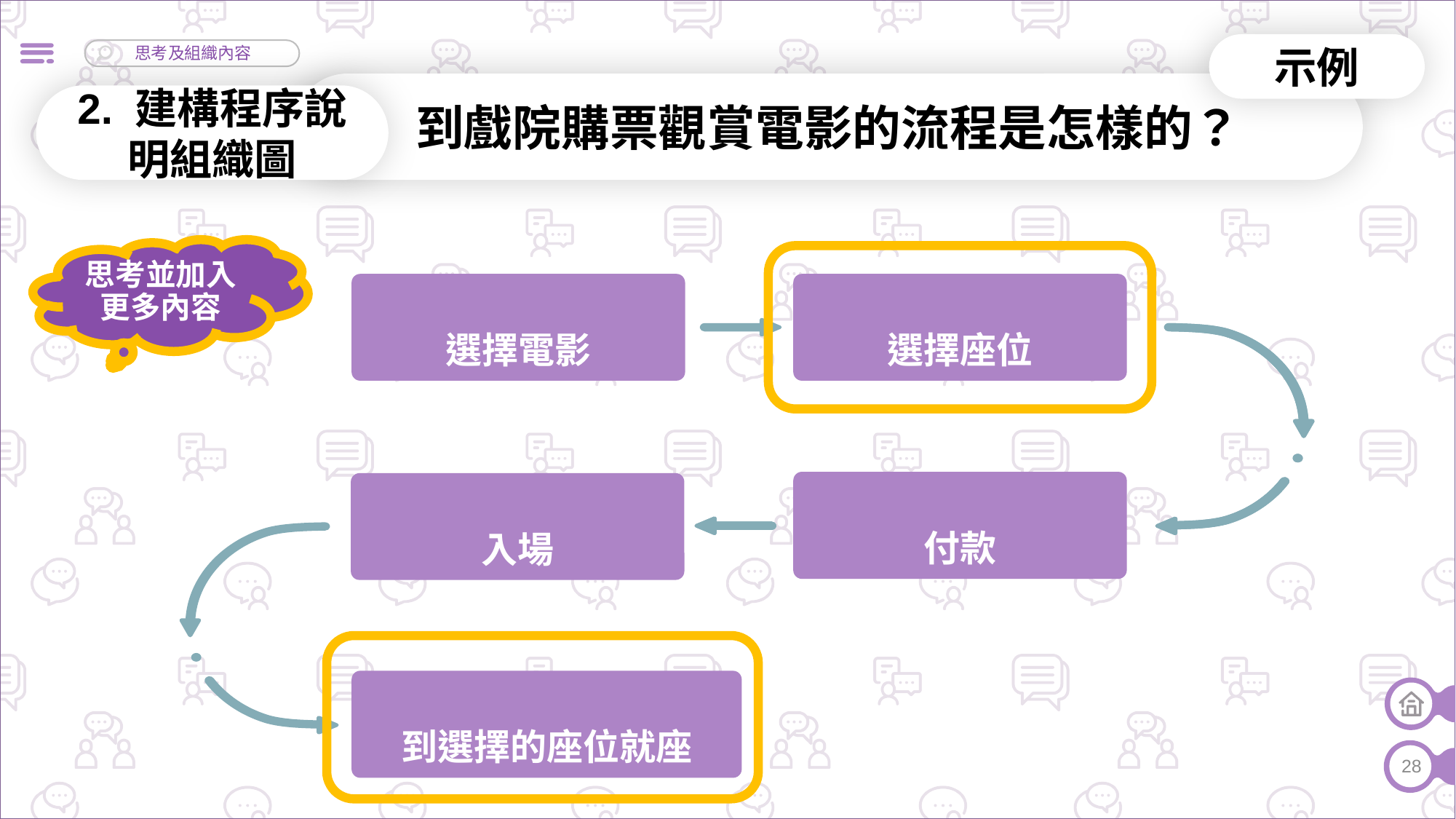

示例
到戲院購票觀賞電影的流程是怎樣的？
2. 建構程序說明組織圖
思考並加入更多內容

選擇電影
選擇座位

付款
入場

到選擇的座位就座

28